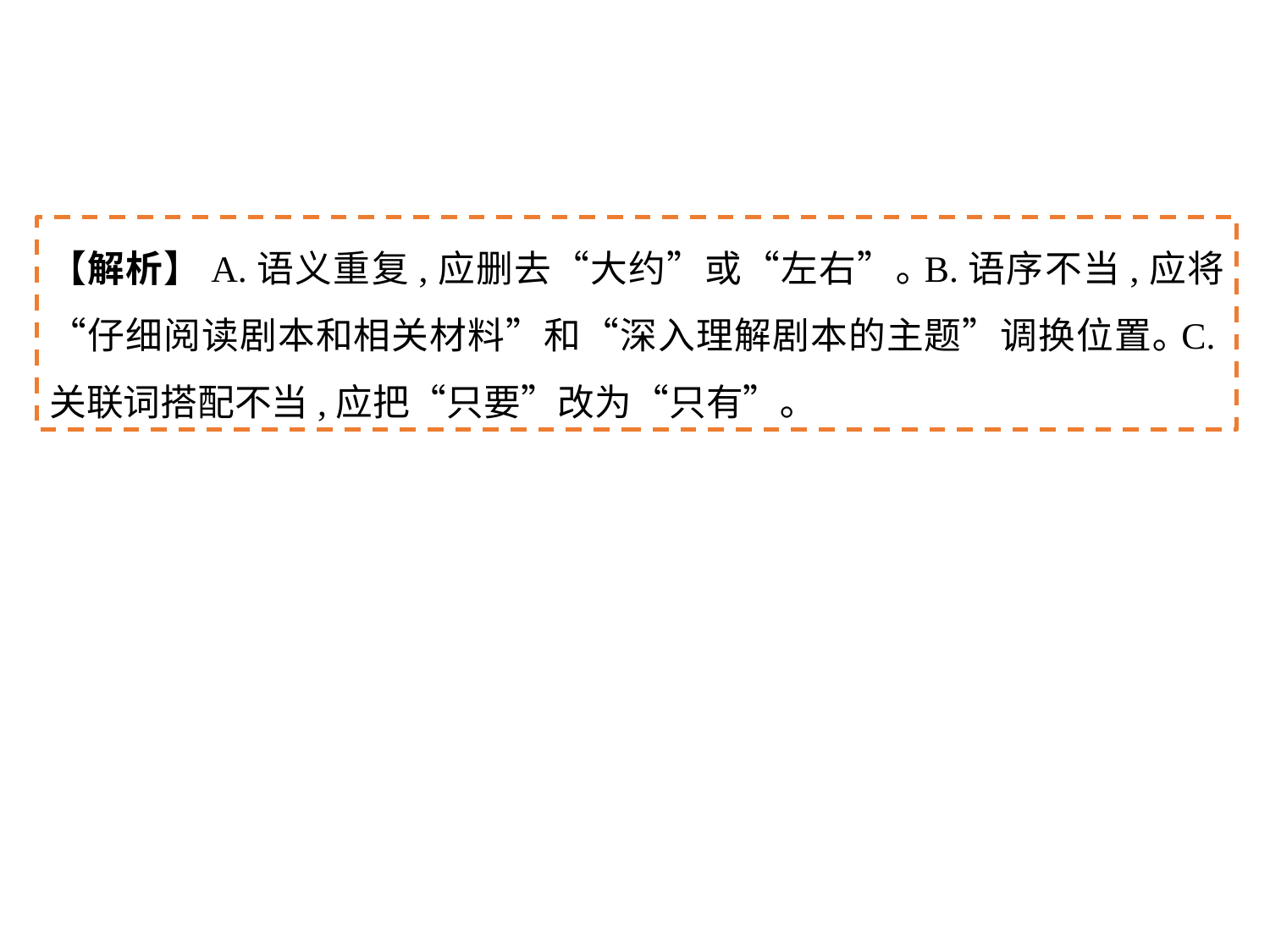

【解析】A.语义重复,应删去“大约”或“左右”｡B.语序不当,应将“仔细阅读剧本和相关材料”和“深入理解剧本的主题”调换位置｡C.关联词搭配不当,应把“只要”改为“只有”｡